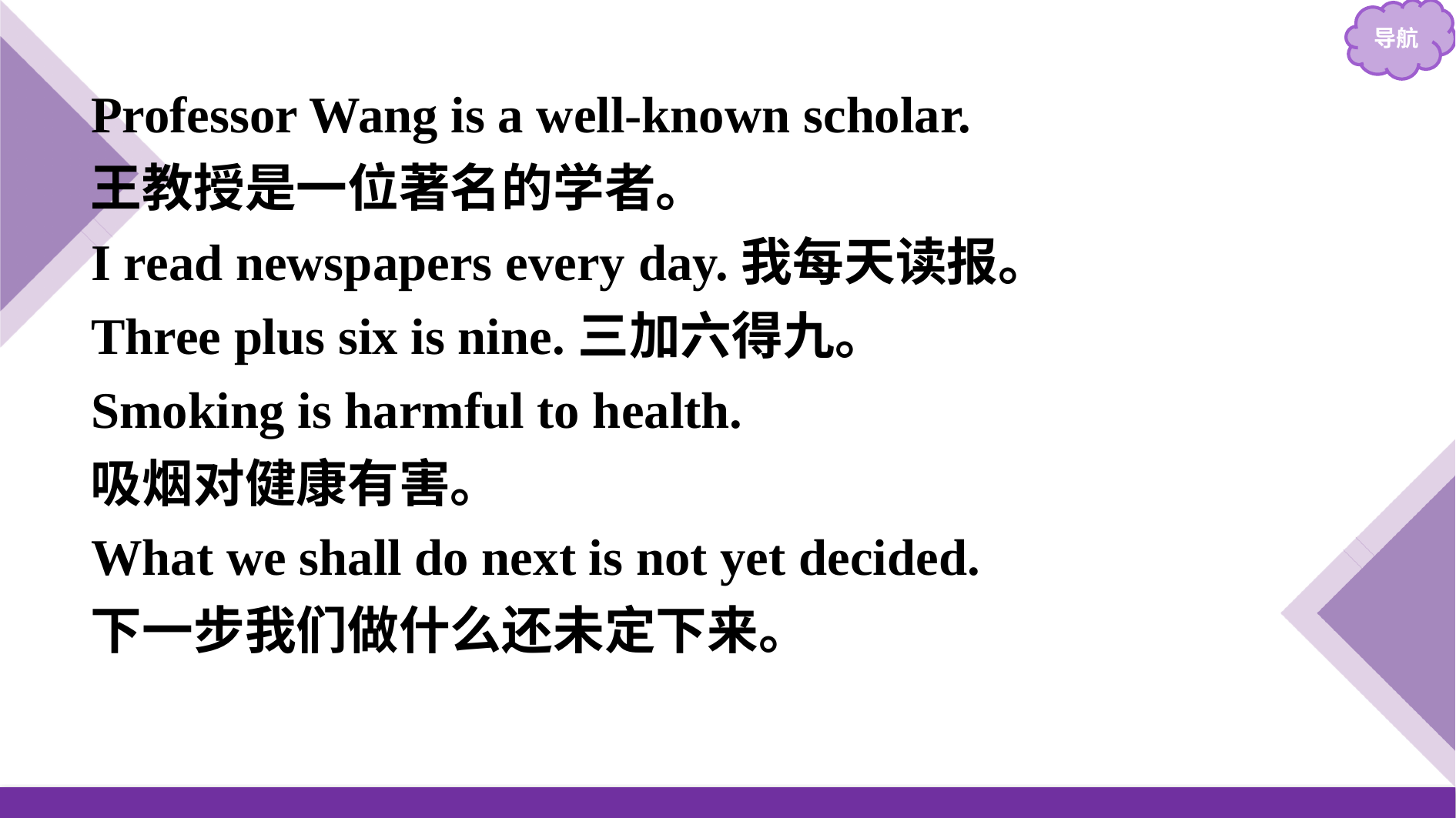

Professor Wang is a well-known scholar.
王教授是一位著名的学者。
I read newspapers every day.我每天读报。
Three plus six is nine.三加六得九。
Smoking is harmful to health.
吸烟对健康有害。
What we shall do next is not yet decided.
下一步我们做什么还未定下来。